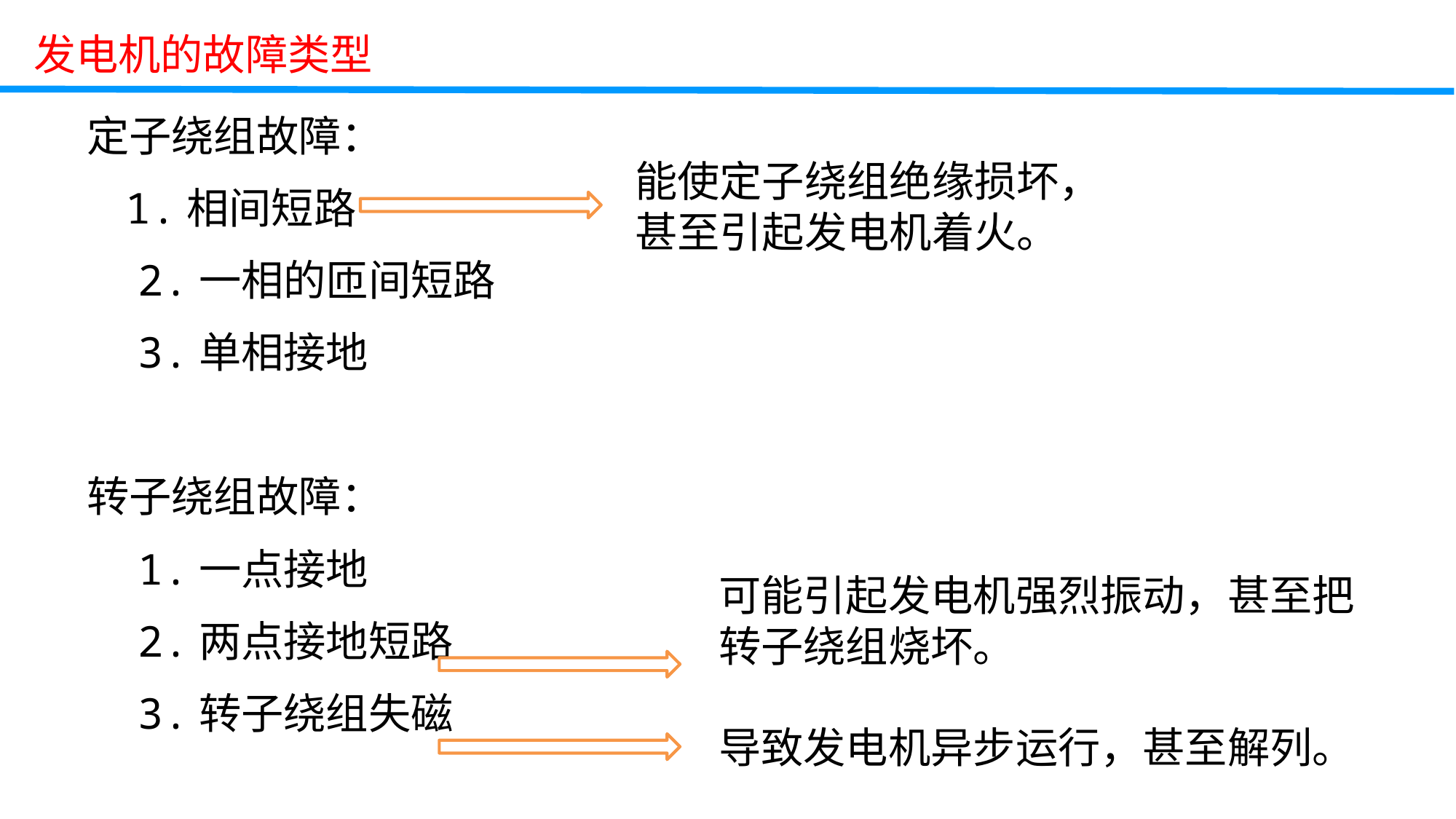

发电机的故障类型
定子绕组故障：
    1.相间短路
  2.一相的匝间短路
  3.单相接地

转子绕组故障：
  1.一点接地
  2.两点接地短路
  3.转子绕组失磁
能使定子绕组绝缘损坏，甚至引起发电机着火。
教学重点

可能引起发电机强烈振动，甚至把转子绕组烧坏。

导致发电机异步运行，甚至解列。